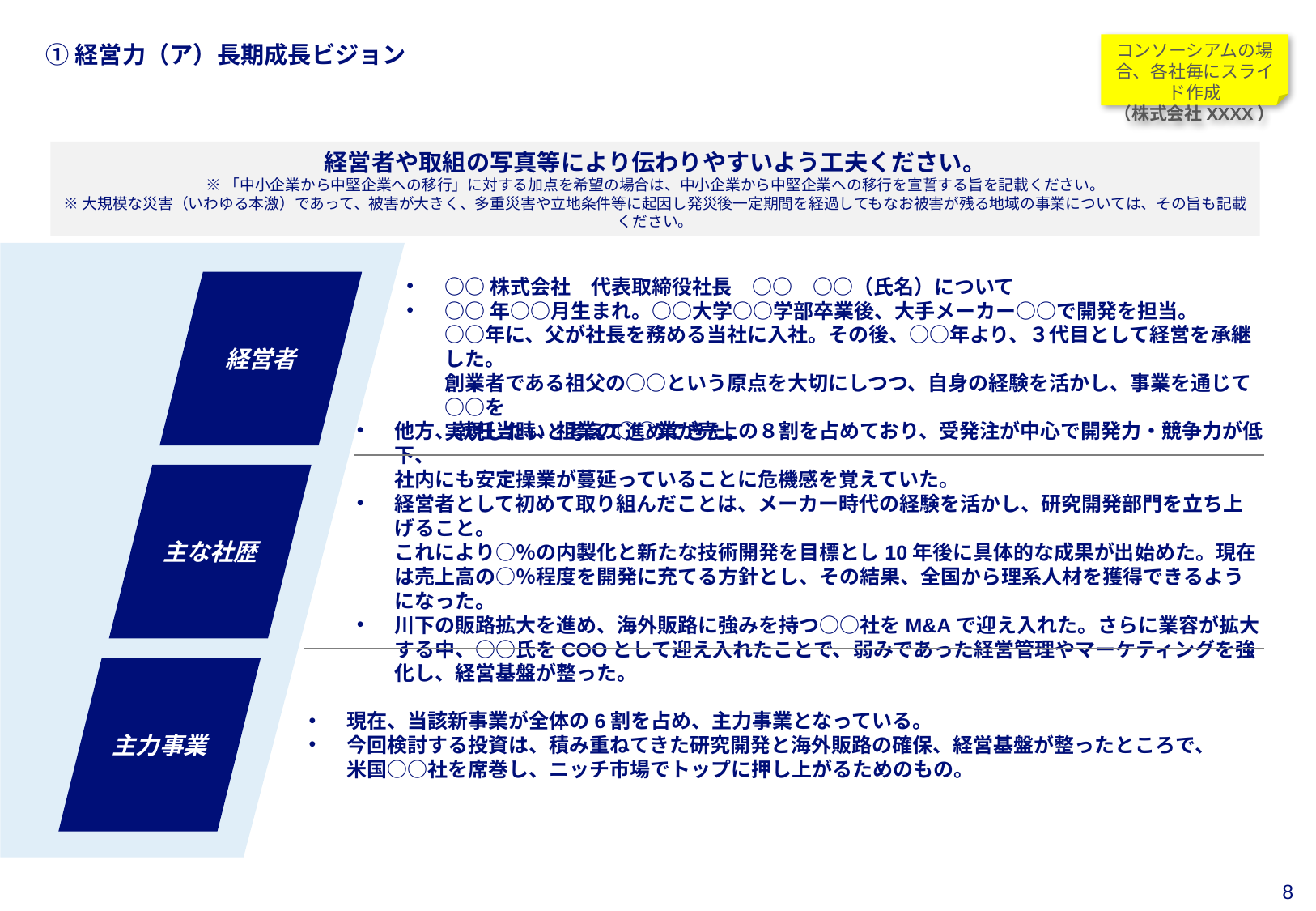

当スライドは作成必須
#
①経営力（ア）長期成長ビジョン
コンソーシアムの場合、各社毎にスライド作成
（株式会社XXXX）
経営者や取組の写真等により伝わりやすいよう工夫ください。
※「中小企業から中堅企業への移行」に対する加点を希望の場合は、中小企業から中堅企業への移行を宣誓する旨を記載ください。
※大規模な災害（いわゆる本激）であって、被害が大きく、多重災害や立地条件等に起因し発災後一定期間を経過してもなお被害が残る地域の事業については、その旨も記載ください。

経営者
○○株式会社　代表取締役社長　○○　○○（氏名）について
○○年○○月生まれ。○○大学○○学部卒業後、大手メーカー○○で開発を担当。
○○年に、父が社長を務める当社に入社。その後、○○年より、３代目として経営を承継した。
創業者である祖父の○○という原点を大切にしつつ、自身の経験を活かし、事業を通じて○○を
実現したいと考えて進めてきた。
主な社歴
他方、就任当時、祖業の○○業が売上の８割を占めており、受発注が中心で開発力・競争力が低下、
社内にも安定操業が蔓延っていることに危機感を覚えていた。
経営者として初めて取り組んだことは、メーカー時代の経験を活かし、研究開発部門を立ち上げること。
これにより○％の内製化と新たな技術開発を目標とし10年後に具体的な成果が出始めた。現在は売上高の○％程度を開発に充てる方針とし、その結果、全国から理系人材を獲得できるようになった。
川下の販路拡大を進め、海外販路に強みを持つ○○社をM&Aで迎え入れた。さらに業容が拡大する中、○○氏をCOOとして迎え入れたことで、弱みであった経営管理やマーケティングを強化し、経営基盤が整った。
主力事業
現在、当該新事業が全体の6割を占め、主力事業となっている。
今回検討する投資は、積み重ねてきた研究開発と海外販路の確保、経営基盤が整ったところで、
米国○○社を席巻し、ニッチ市場でトップに押し上がるためのもの。